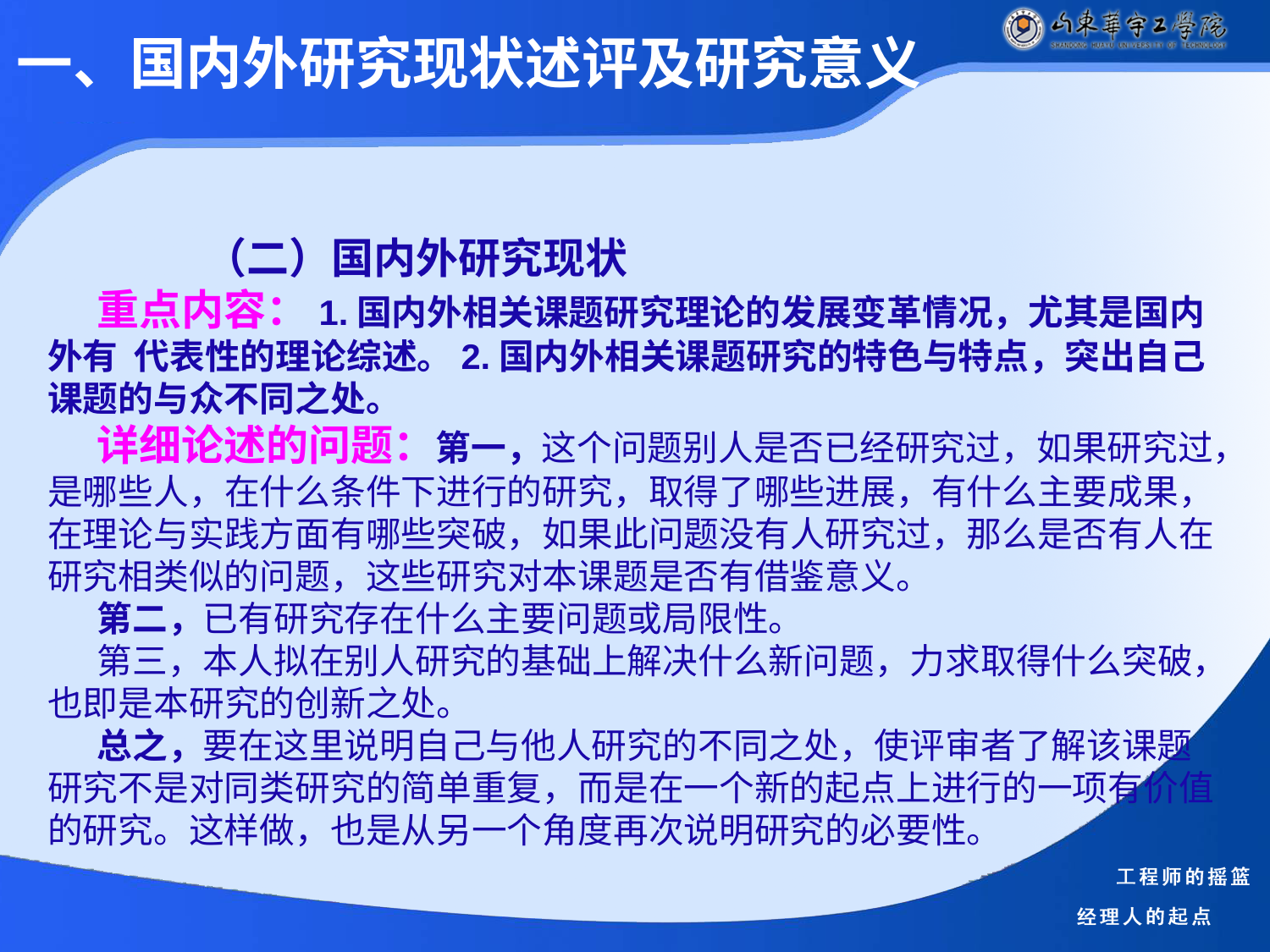

一、国内外研究现状述评及研究意义
          （二）国内外研究现状
重点内容：1.国内外相关课题研究理论的发展变革情况，尤其是国内外有  代表性的理论综述。2.国内外相关课题研究的特色与特点，突出自己课题的与众不同之处。
详细论述的问题：第一，这个问题别人是否已经研究过，如果研究过，是哪些人，在什么条件下进行的研究，取得了哪些进展，有什么主要成果，在理论与实践方面有哪些突破，如果此问题没有人研究过，那么是否有人在研究相类似的问题，这些研究对本课题是否有借鉴意义。
第二，已有研究存在什么主要问题或局限性。
第三，本人拟在别人研究的基础上解决什么新问题，力求取得什么突破，也即是本研究的创新之处。
总之，要在这里说明自己与他人研究的不同之处，使评审者了解该课题研究不是对同类研究的简单重复，而是在一个新的起点上进行的一项有价值的研究。这样做，也是从另一个角度再次说明研究的必要性。